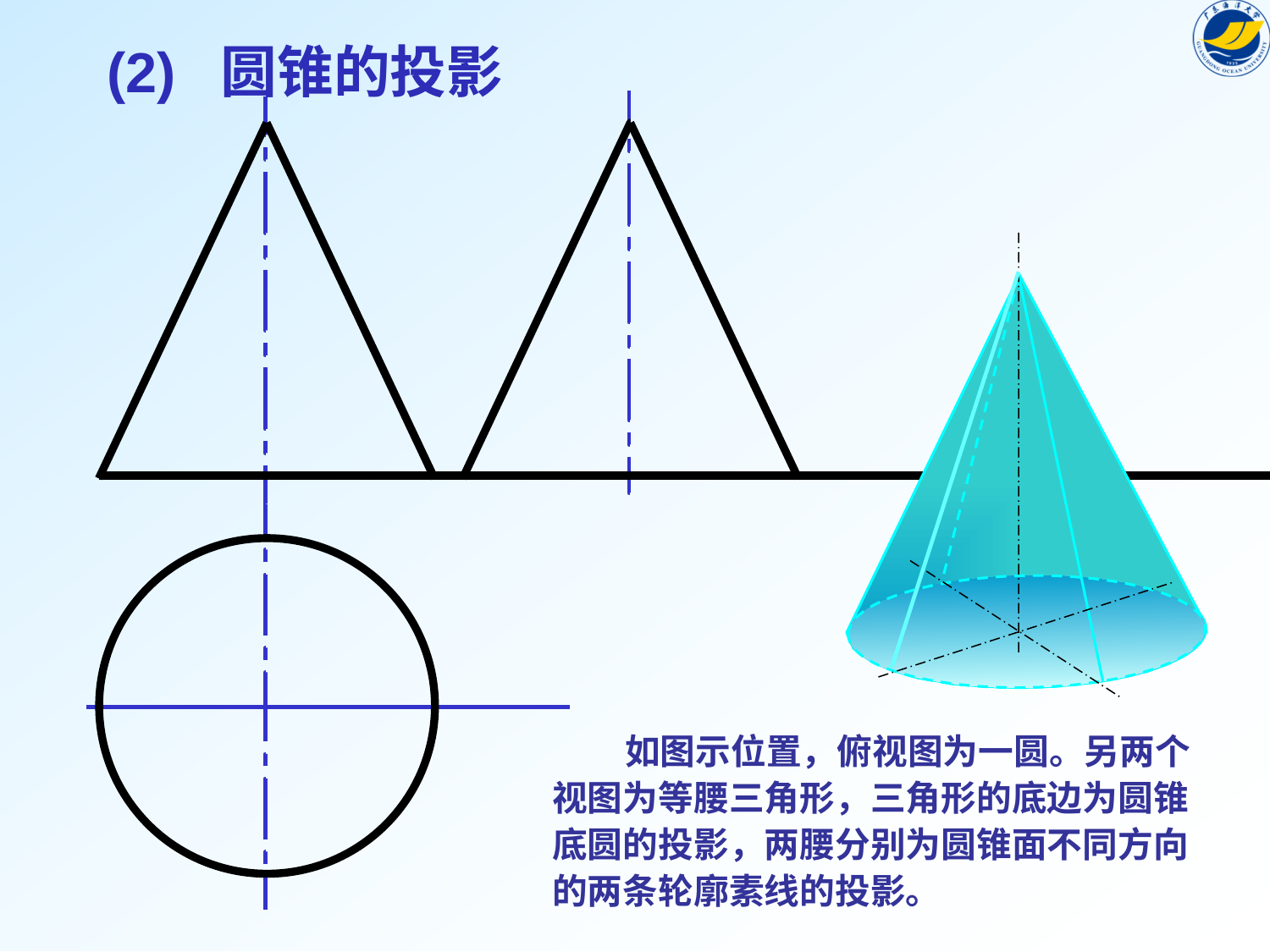

(2)  圆锥的投影

        如图示位置，俯视图为一圆。另两个视图为等腰三角形，三角形的底边为圆锥底圆的投影，两腰分别为圆锥面不同方向的两条轮廓素线的投影。